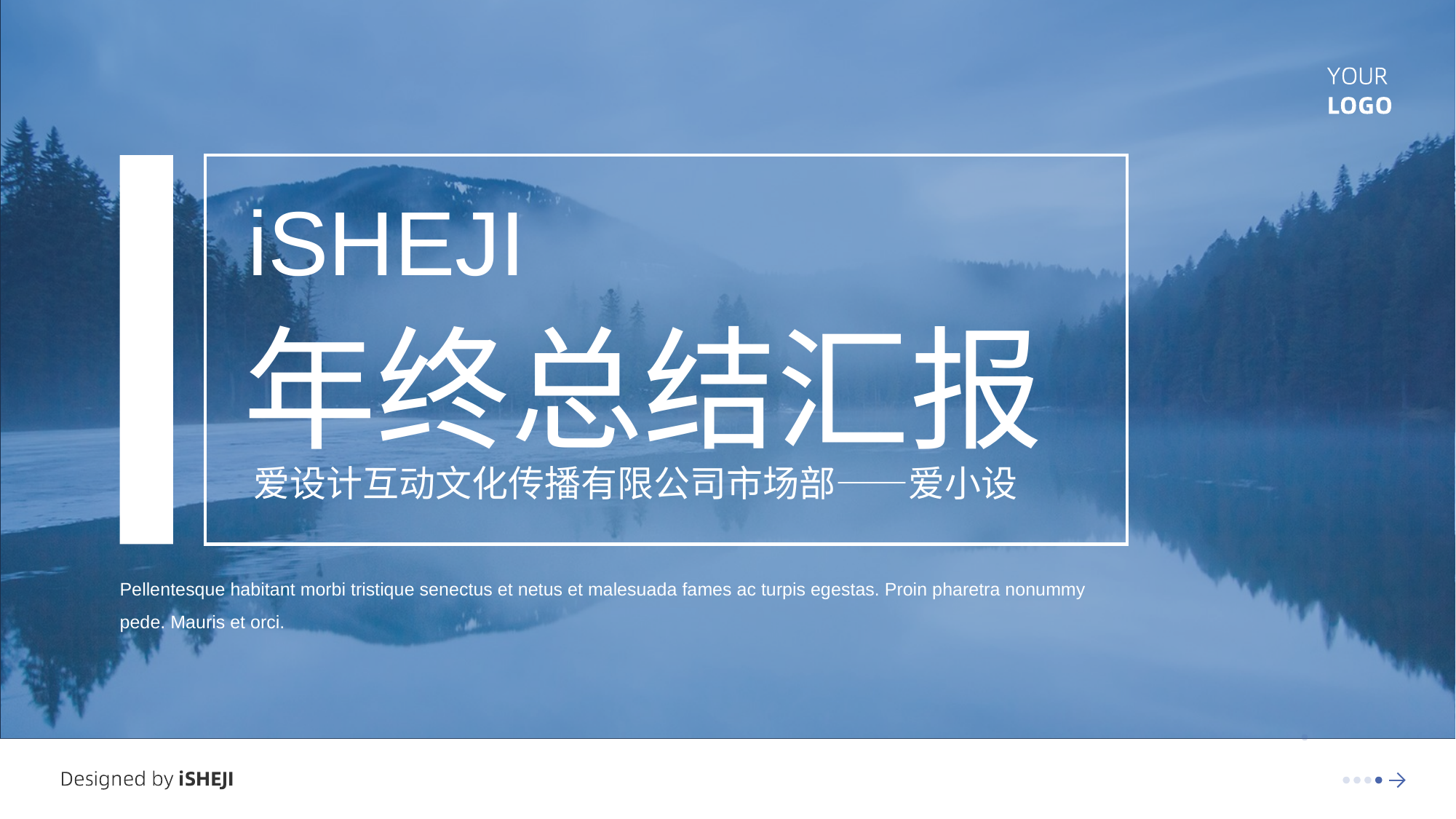

iSHEJI
年终总结汇报
爱设计互动文化传播有限公司市场部——爱小设
Pellentesque habitant morbi tristique senectus et netus et malesuada fames ac turpis egestas. Proin pharetra nonummy pede. Mauris et orci.